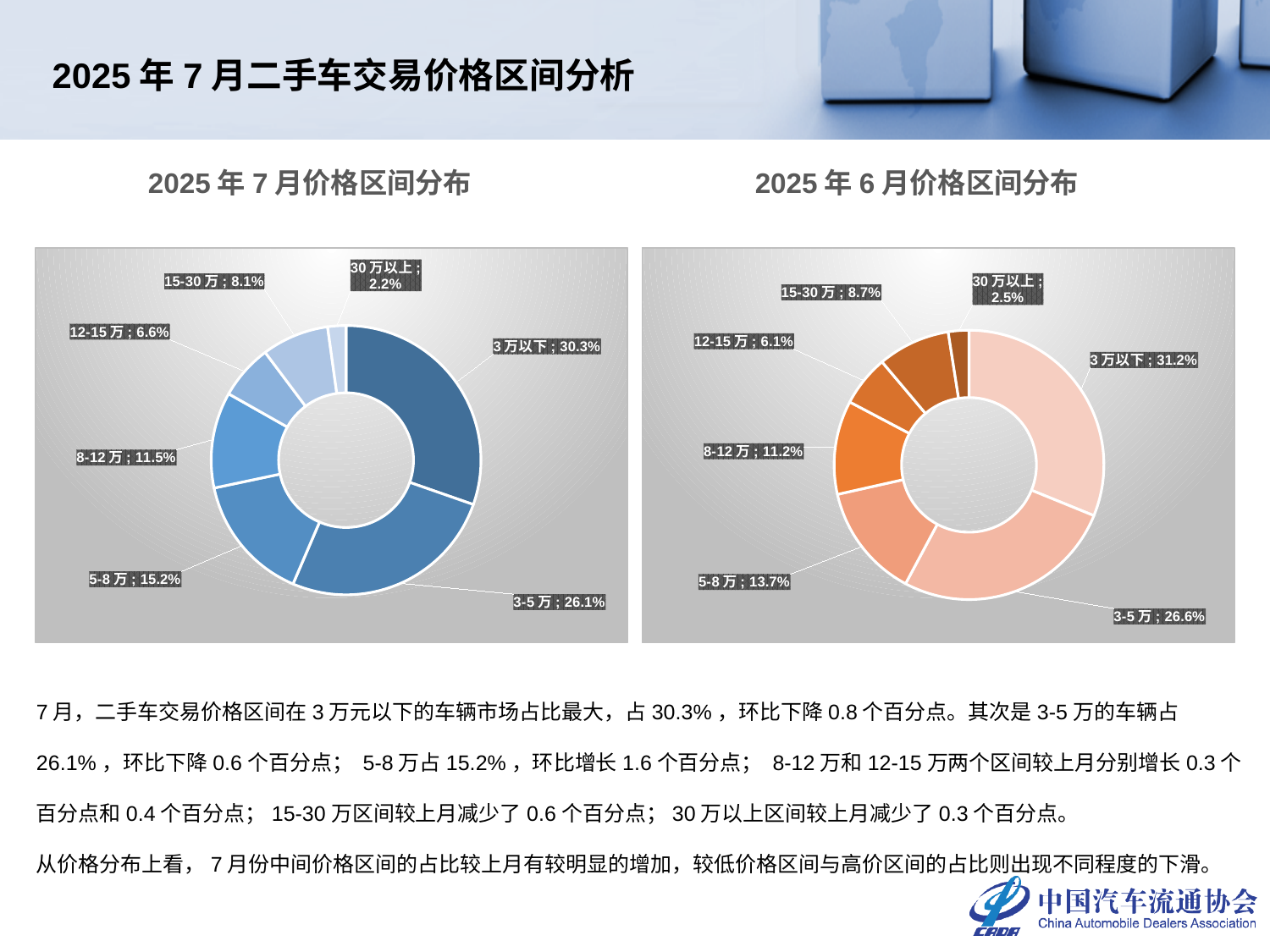

2025年7月二手车交易价格区间分析
2025年7月价格区间分布
2025年6月价格区间分布

### Chart

| Category | 2025年7月 |
|---|---|
| 3万以下 | 0.30349973007625347 |
| 3-5万 | 0.2608011674202038 |
| 5-8万 | 0.1524984816789257 |
| 8-12万 | 0.11510139010729468 |
| 12-15万 | 0.06570112693164182 |
| 15-30万 | 0.08050053984749309 |
| 30万以上 | 0.021897563938187464 |

### Chart

| Category | 2025年6月 |
|---|---|
| 3万以下 | 0.3115010395010395 |
| 3-5万 | 0.26645322245322245 |
| 5-8万 | 0.13682744282744283 |
| 8-12万 | 0.11249896049896049 |
| 12-15万 | 0.0612016632016632 |
| 15-30万 | 0.0867983367983368 |
| 30万以上 | 0.02471933471933472 |
7月，二手车交易价格区间在3万元以下的车辆市场占比最大，占30.3%，环比下降0.8个百分点。其次是3-5万的车辆占26.1%，环比下降0.6个百分点； 5-8万占15.2%，环比增长1.6个百分点； 8-12万和12-15万两个区间较上月分别增长0.3个百分点和0.4个百分点；15-30万区间较上月减少了0.6个百分点；30万以上区间较上月减少了0.3个百分点。
从价格分布上看，7月份中间价格区间的占比较上月有较明显的增加，较低价格区间与高价区间的占比则出现不同程度的下滑。